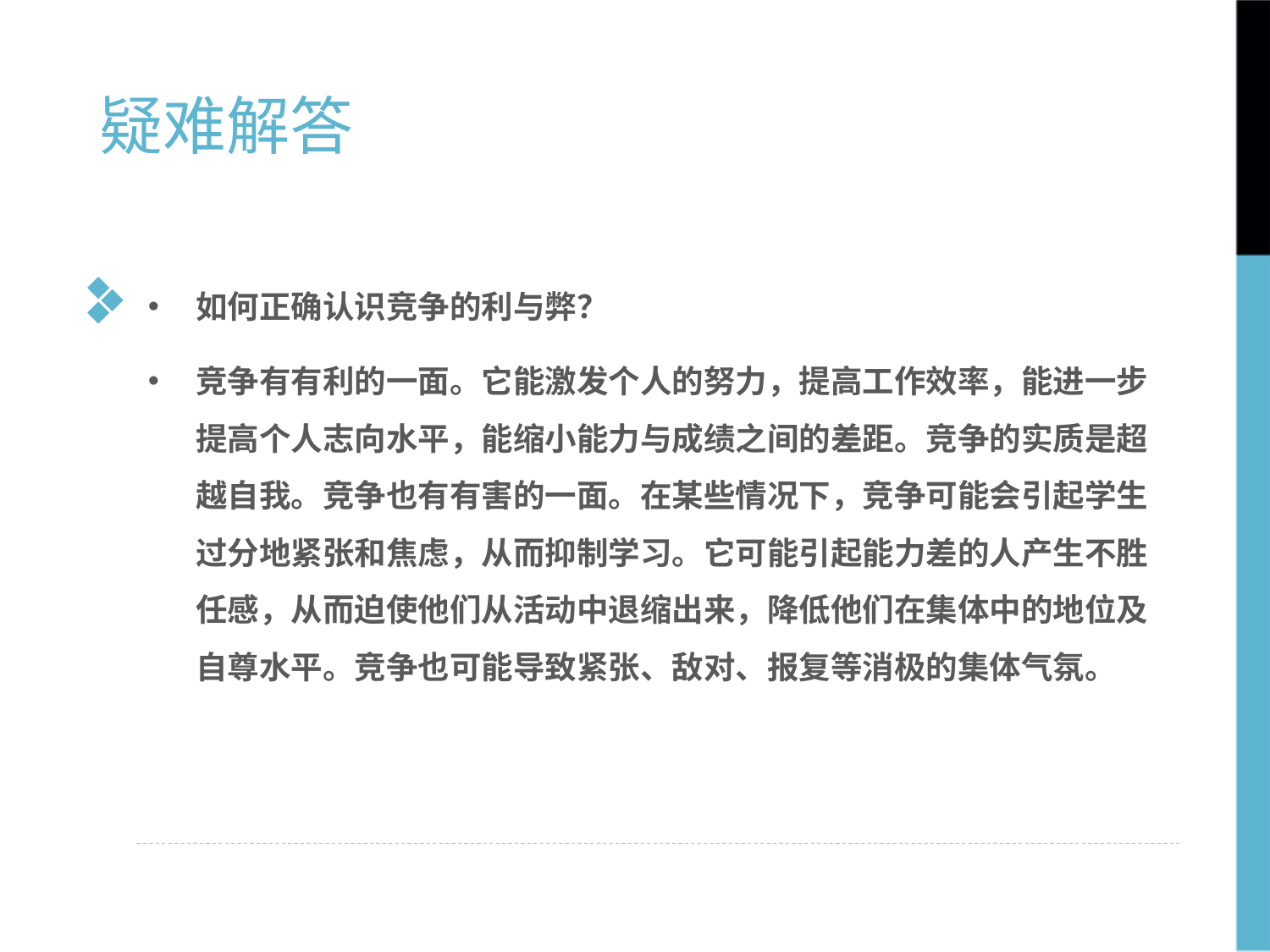

疑难解答
如何正确认识竞争的利与弊？
竞争有有利的一面。它能激发个人的努力，提高工作效率，能进一步提高个人志向水平，能缩小能力与成绩之间的差距。竞争的实质是超越自我。竞争也有有害的一面。在某些情况下，竞争可能会引起学生过分地紧张和焦虑，从而抑制学习。它可能引起能力差的人产生不胜任感，从而迫使他们从活动中退缩出来，降低他们在集体中的地位及自尊水平。竞争也可能导致紧张、敌对、报复等消极的集体气氛。